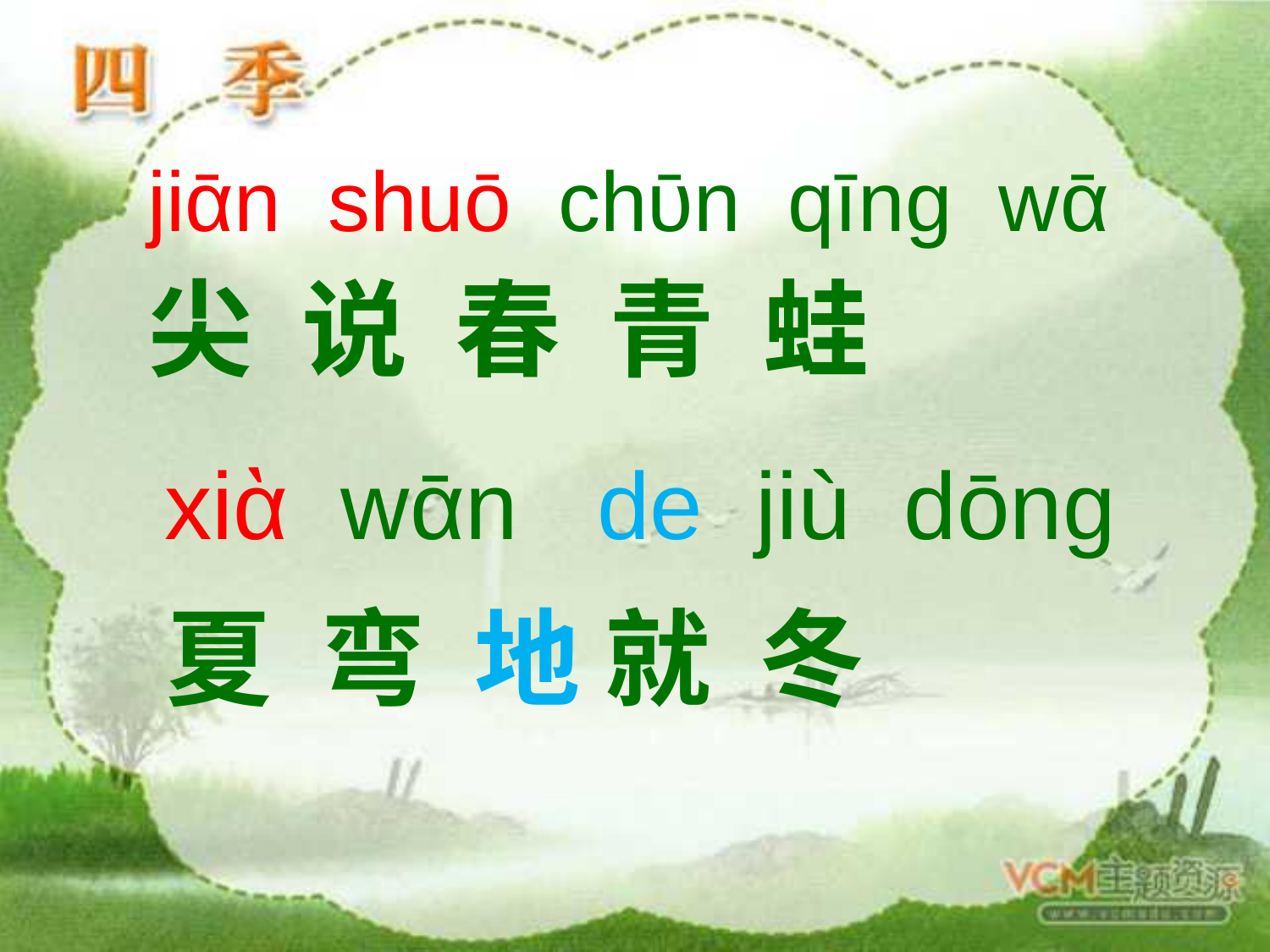

jiᾱn  shuō  chῡn  qīng  wᾱ
尖  说  春  青  蛙
  xiὰ  wᾱn   de  jiù  dōng
夏  弯  地 就  冬